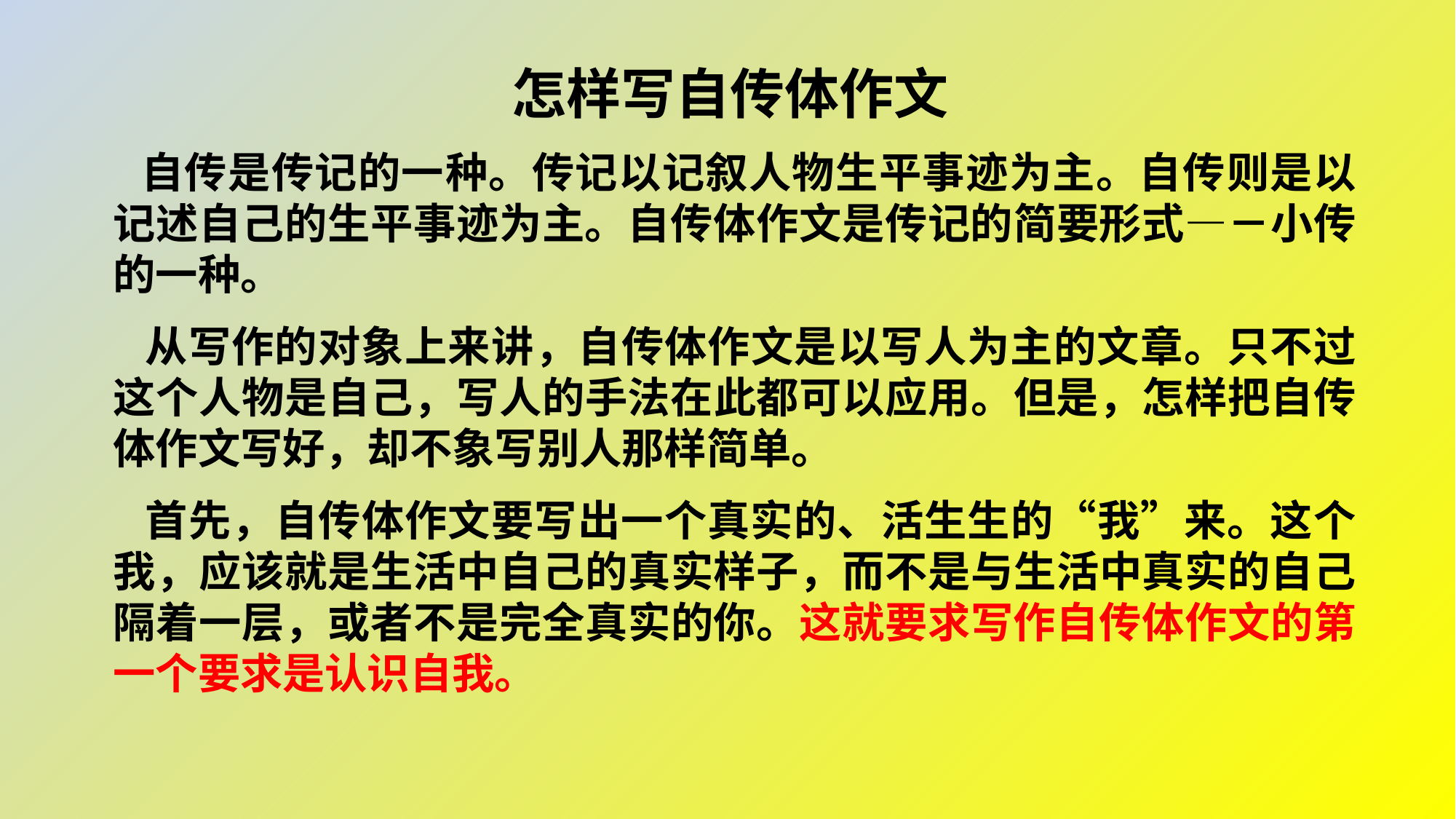

怎样写自传体作文
  自传是传记的一种。传记以记叙人物生平事迹为主。自传则是以记述自己的生平事迹为主。自传体作文是传记的简要形式—－小传的一种。
  从写作的对象上来讲，自传体作文是以写人为主的文章。只不过这个人物是自己，写人的手法在此都可以应用。但是，怎样把自传体作文写好，却不象写别人那样简单。
  首先，自传体作文要写出一个真实的、活生生的“我”来。这个我，应该就是生活中自己的真实样子，而不是与生活中真实的自己隔着一层，或者不是完全真实的你。这就要求写作自传体作文的第一个要求是认识自我。